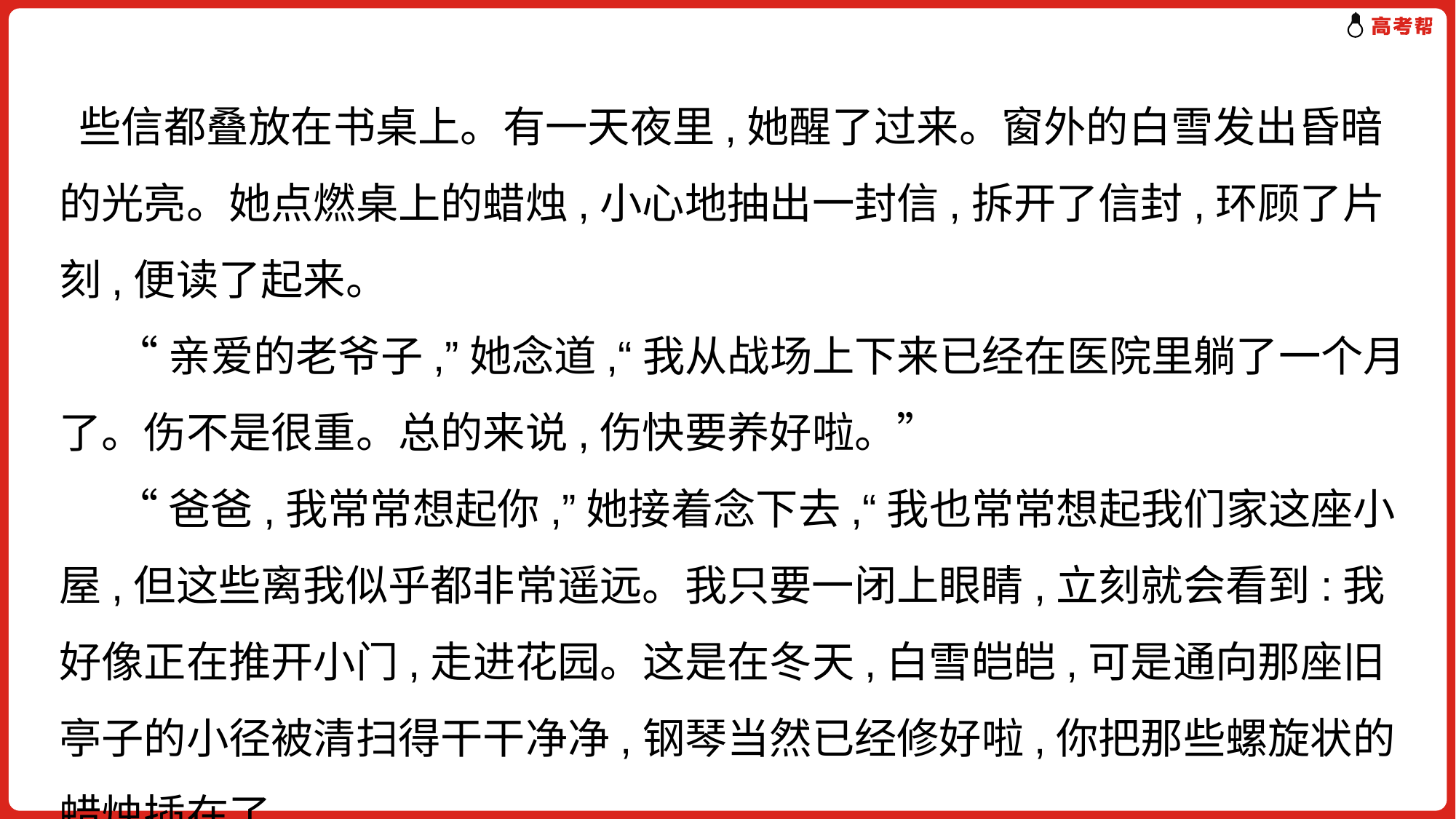

些信都叠放在书桌上。有一天夜里,她醒了过来。窗外的白雪发出昏暗的光亮。她点燃桌上的蜡烛,小心地抽出一封信,拆开了信封,环顾了片刻,便读了起来。
      “亲爱的老爷子,”她念道,“我从战场上下来已经在医院里躺了一个月了。伤不是很重。总的来说,伤快要养好啦。”
      “爸爸,我常常想起你,”她接着念下去,“我也常常想起我们家这座小屋,但这些离我似乎都非常遥远。我只要一闭上眼睛,立刻就会看到:我好像正在推开小门,走进花园。这是在冬天,白雪皑皑,可是通向那座旧亭子的小径被清扫得干干净净,钢琴当然已经修好啦,你把那些螺旋状的蜡烛插在了